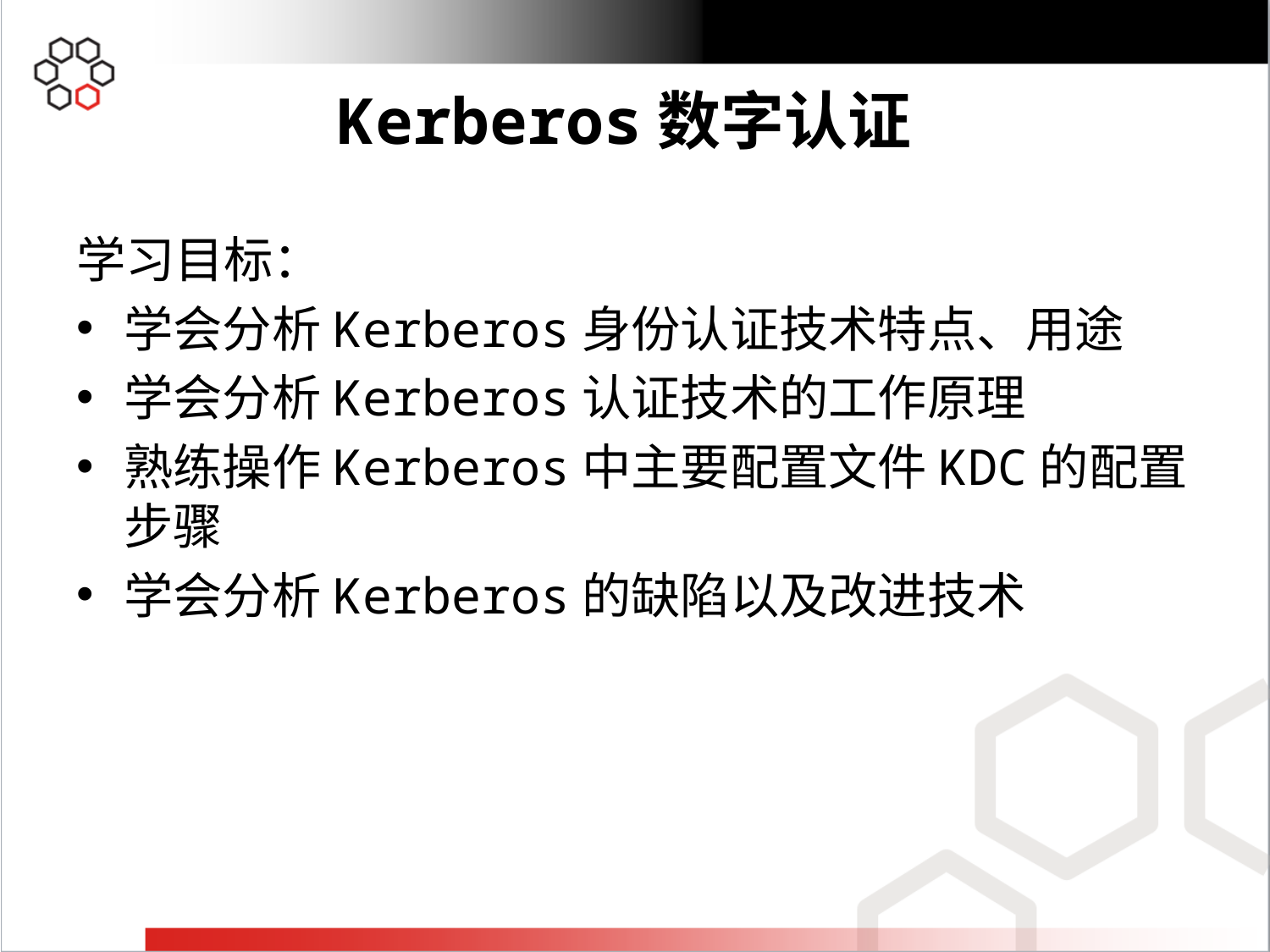

#
学习目标：
学会分析Kerberos身份认证技术特点、用途
学会分析Kerberos认证技术的工作原理
熟练操作Kerberos中主要配置文件KDC的配置步骤
学会分析Kerberos的缺陷以及改进技术